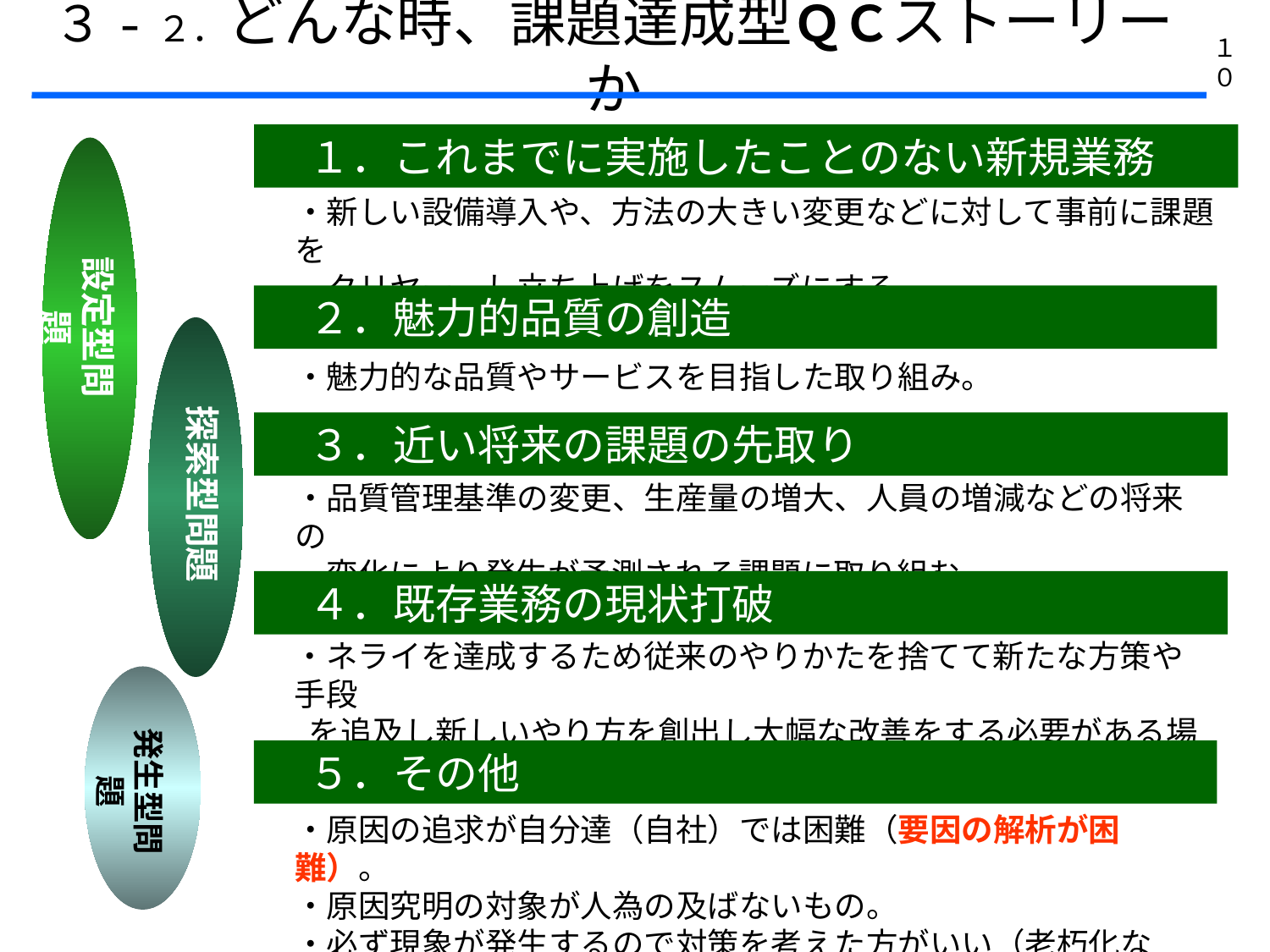

３-２．どんな時、課題達成型ＱＣストーリーか
１０

　１．これまでに実施したことのない新規業務
・新しい設備導入や、方法の大きい変更などに対して事前に課題を
　クリヤー　し立ち上げをスムーズにする。

設定型問題
　２．魅力的品質の創造
・魅力的な品質やサービスを目指した取り組み。

探索型問題
　３．近い将来の課題の先取り
・品質管理基準の変更、生産量の増大、人員の増減などの将来の
　変化により発生が予測される課題に取り組む。
　４．既存業務の現状打破
・ネライを達成するため従来のやりかたを捨てて新たな方策や手段
  を追及し新しいやり方を創出し大幅な改善をする必要がある場合。

発生型問題
　５．その他
・原因の追求が自分達（自社）では困難（要因の解析が困難）。
・原因究明の対象が人為の及ばないもの。
・必ず現象が発生するので対策を考えた方がいい（老朽化など）。